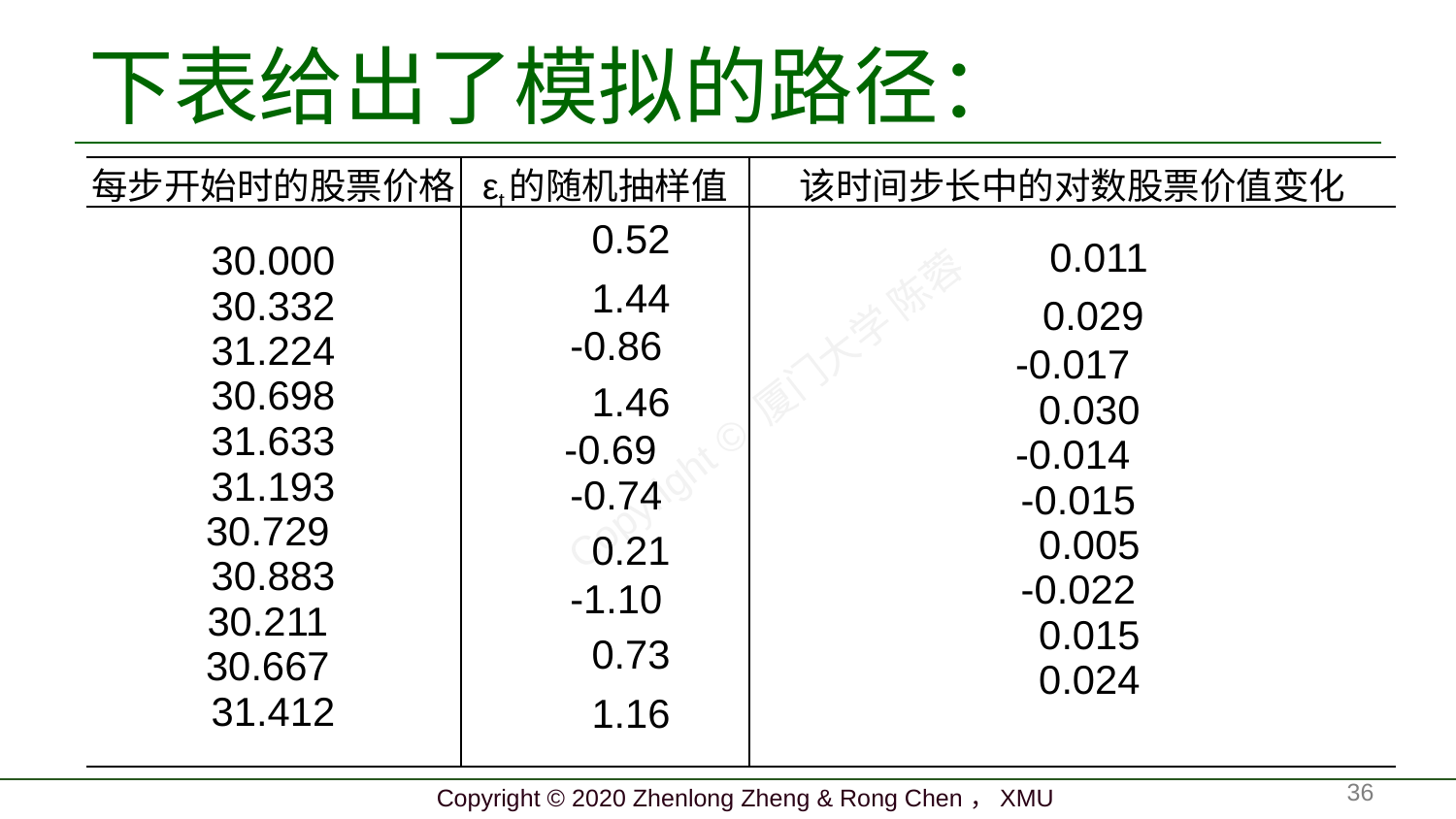

# 下表给出了模拟的路径：
| 每步开始时的股票价格 | εt的随机抽样值 | 该时间步长中的对数股票价值变化 |
| --- | --- | --- |
| 30.000 30.332 31.224 30.698 31.633 31.193 30.729 30.883 30.211 30.667 31.412 | 0.52 　1.44 -0.86 　1.46 -0.69 -0.74 　0.21 -1.10 　0.73 　1.16 | 0.011 　0.029 -0.017 0.030 -0.014 -0.015 0.005 -0.022 0.015 0.024 |
Copyright © 厦门大学 陈蓉
36